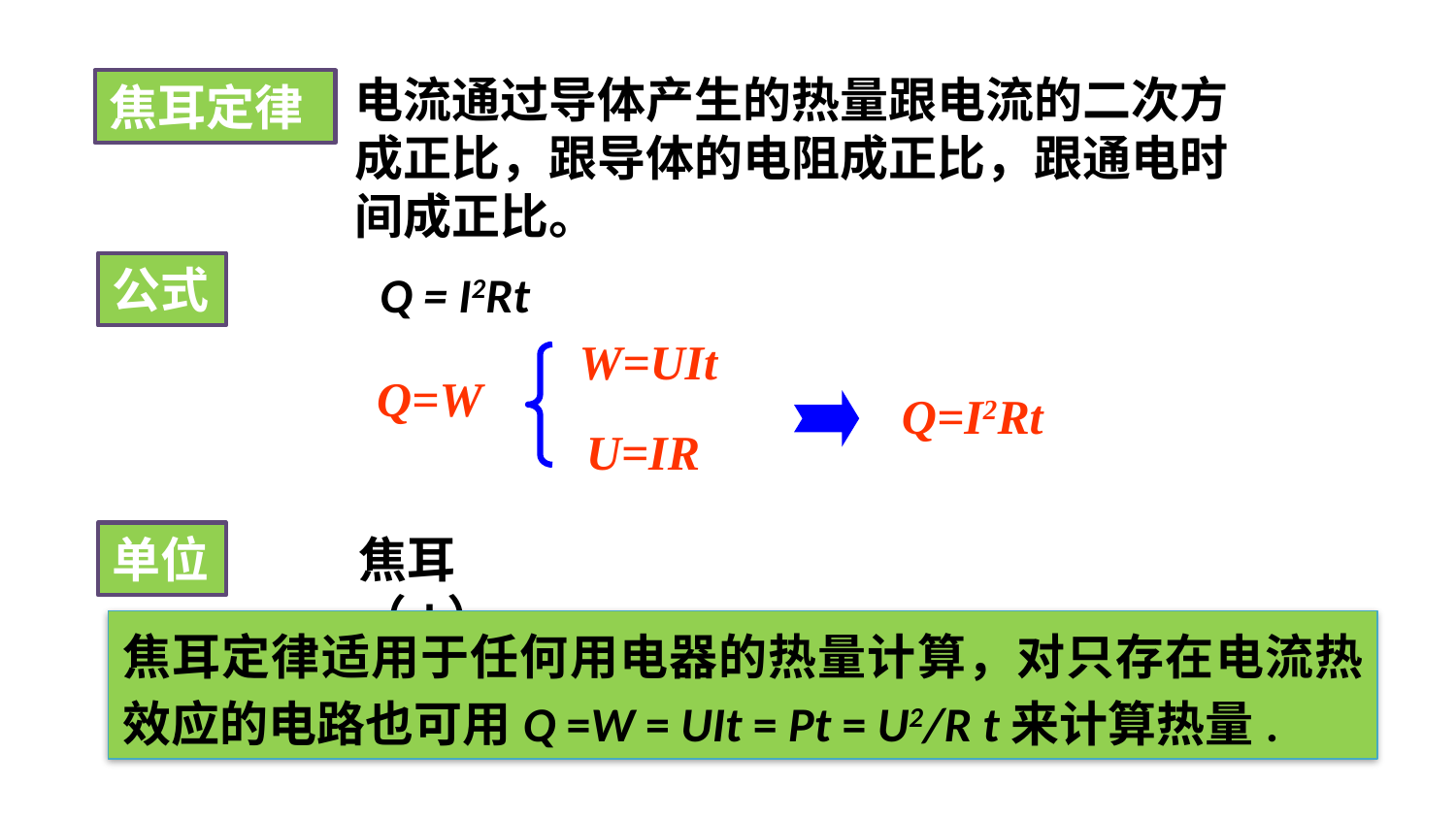

电流通过导体产生的热量跟电流的二次方成正比，跟导体的电阻成正比，跟通电时间成正比。
焦耳定律
公式
Q = I2Rt
W=UIt

Q=W
Q=I2Rt

U=IR
单位
焦耳（J）
焦耳定律适用于任何用电器的热量计算，对只存在电流热效应的电路也可用Q =W = UIt = Pt = U2/R t来计算热量.